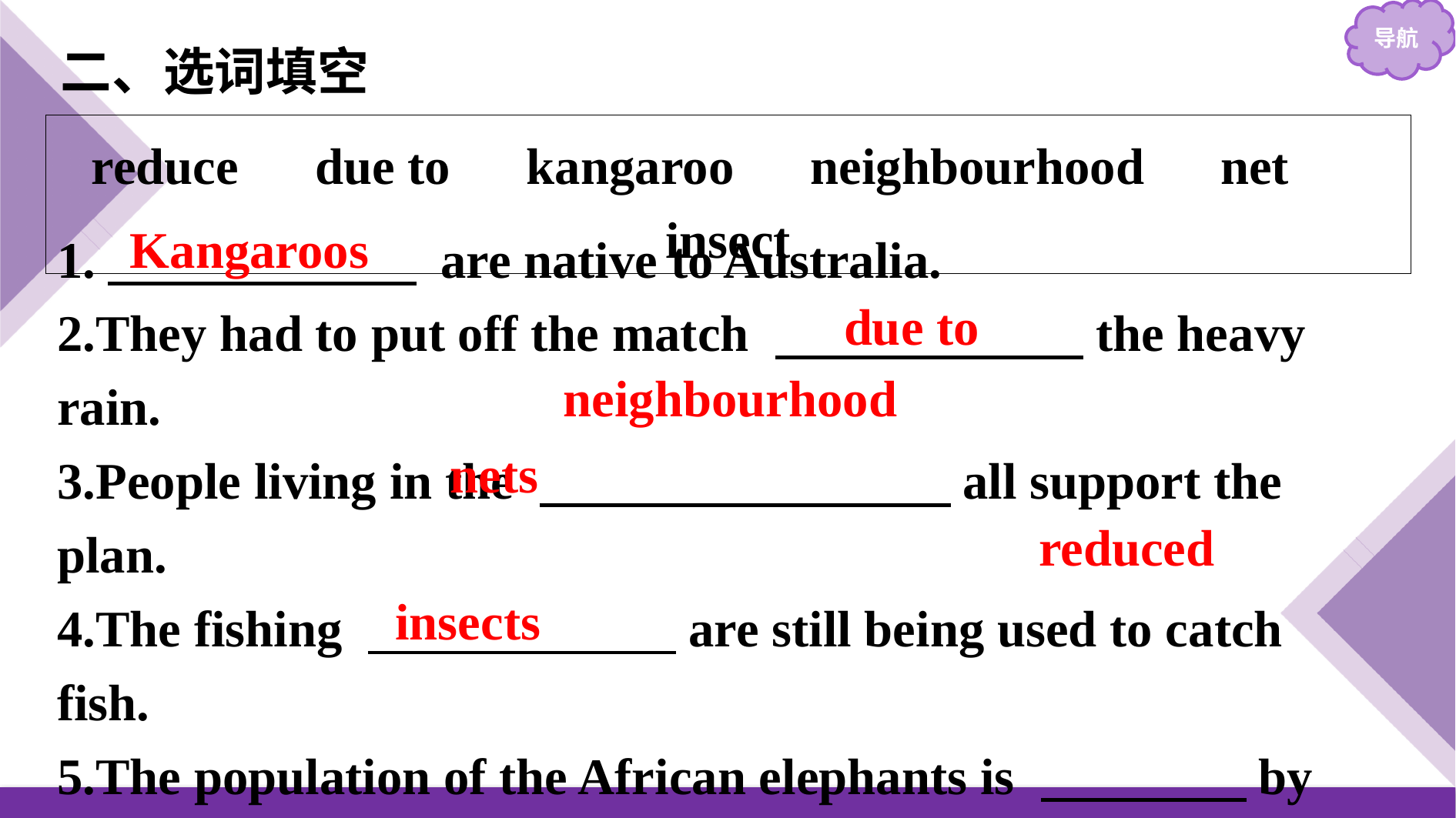

二、选词填空
reduce　due to　kangaroo　neighbourhood　net　insect
1.　　　　　　 are native to Australia.
2.They had to put off the match 　　　　　　the heavy rain.
3.People living in the 　　　　　　　　all support the plan.
4.The fishing 　　　　　　are still being used to catch fish.
5.The population of the African elephants is 　　　　by 7%.
6.Of all the 　　　　　　,bees use a special communication system.
Kangaroos
due to
neighbourhood
nets
reduced
insects